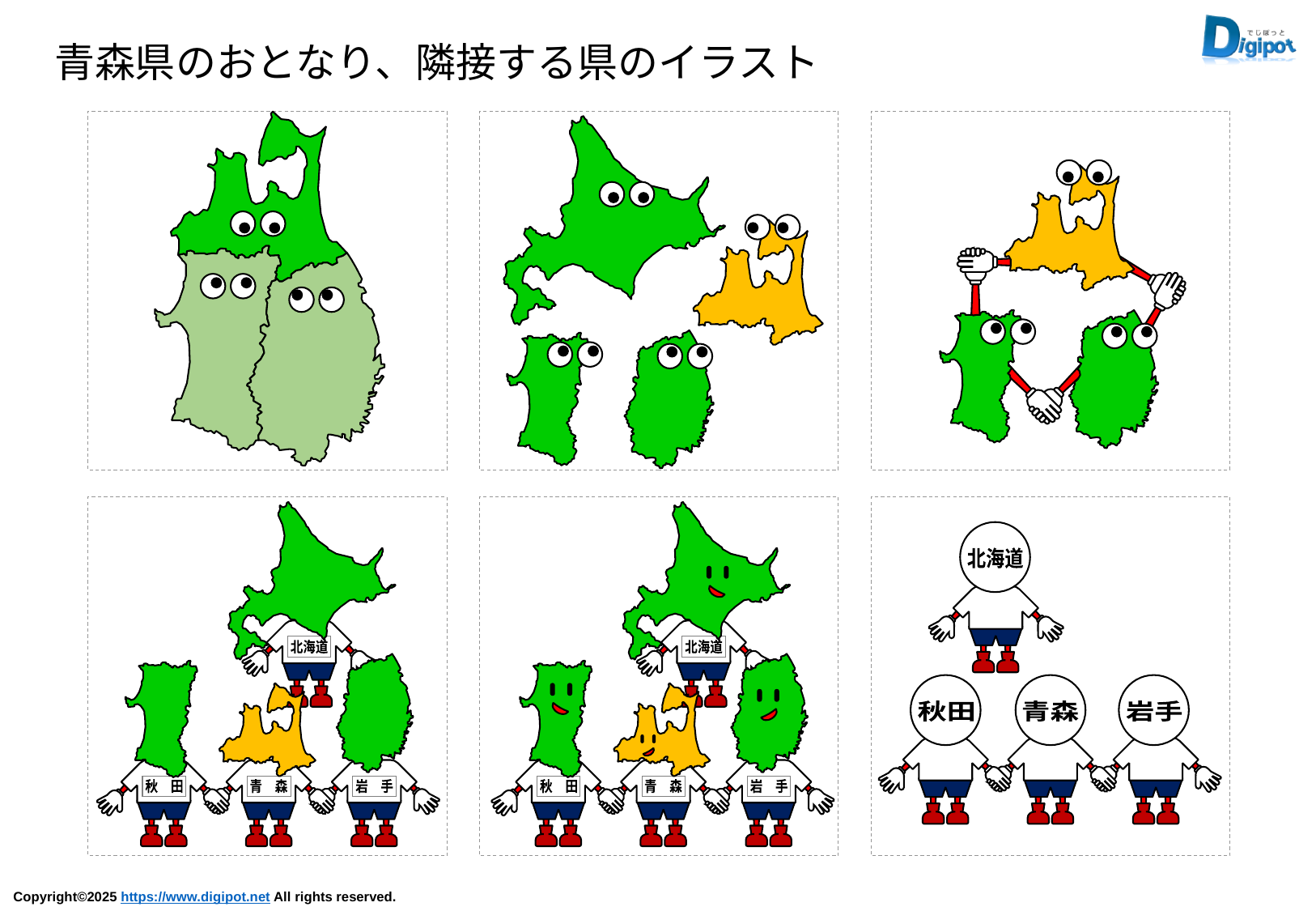

青森県のおとなり、隣接する県のイラスト

北海道

秋　田

青　森

岩　手

北海道

秋　田

青　森

岩　手

北海道

秋田

青森

岩手